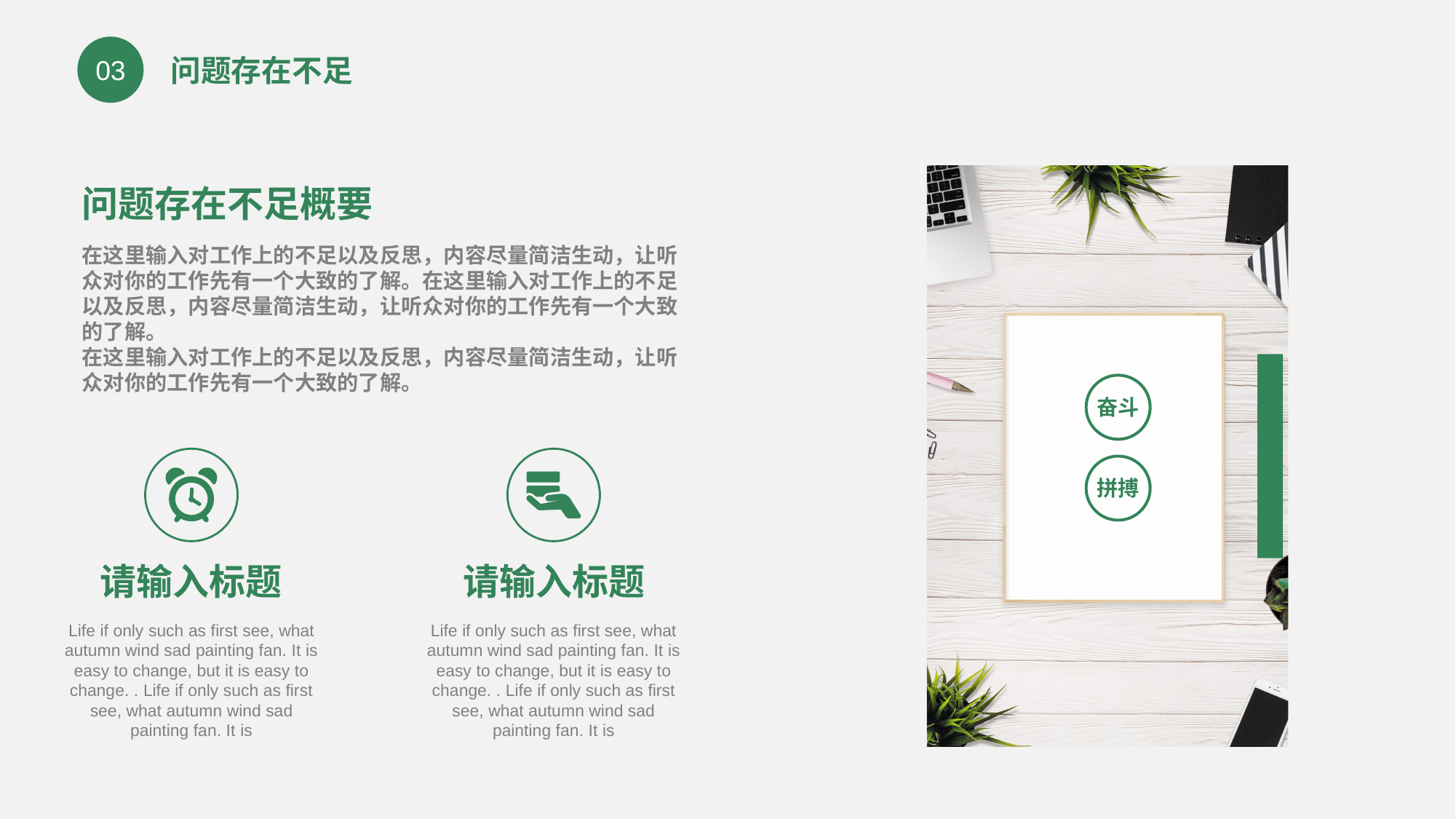

问题存在不足
03

问题存在不足概要
在这里输入对工作上的不足以及反思，内容尽量简洁生动，让听众对你的工作先有一个大致的了解。在这里输入对工作上的不足以及反思，内容尽量简洁生动，让听众对你的工作先有一个大致的了解。
在这里输入对工作上的不足以及反思，内容尽量简洁生动，让听众对你的工作先有一个大致的了解。

奋斗

拼搏

请输入标题
请输入标题
Life if only such as first see, what autumn wind sad painting fan. It is easy to change, but it is easy to change. . Life if only such as first see, what autumn wind sad painting fan. It is
Life if only such as first see, what autumn wind sad painting fan. It is easy to change, but it is easy to change. . Life if only such as first see, what autumn wind sad painting fan. It is